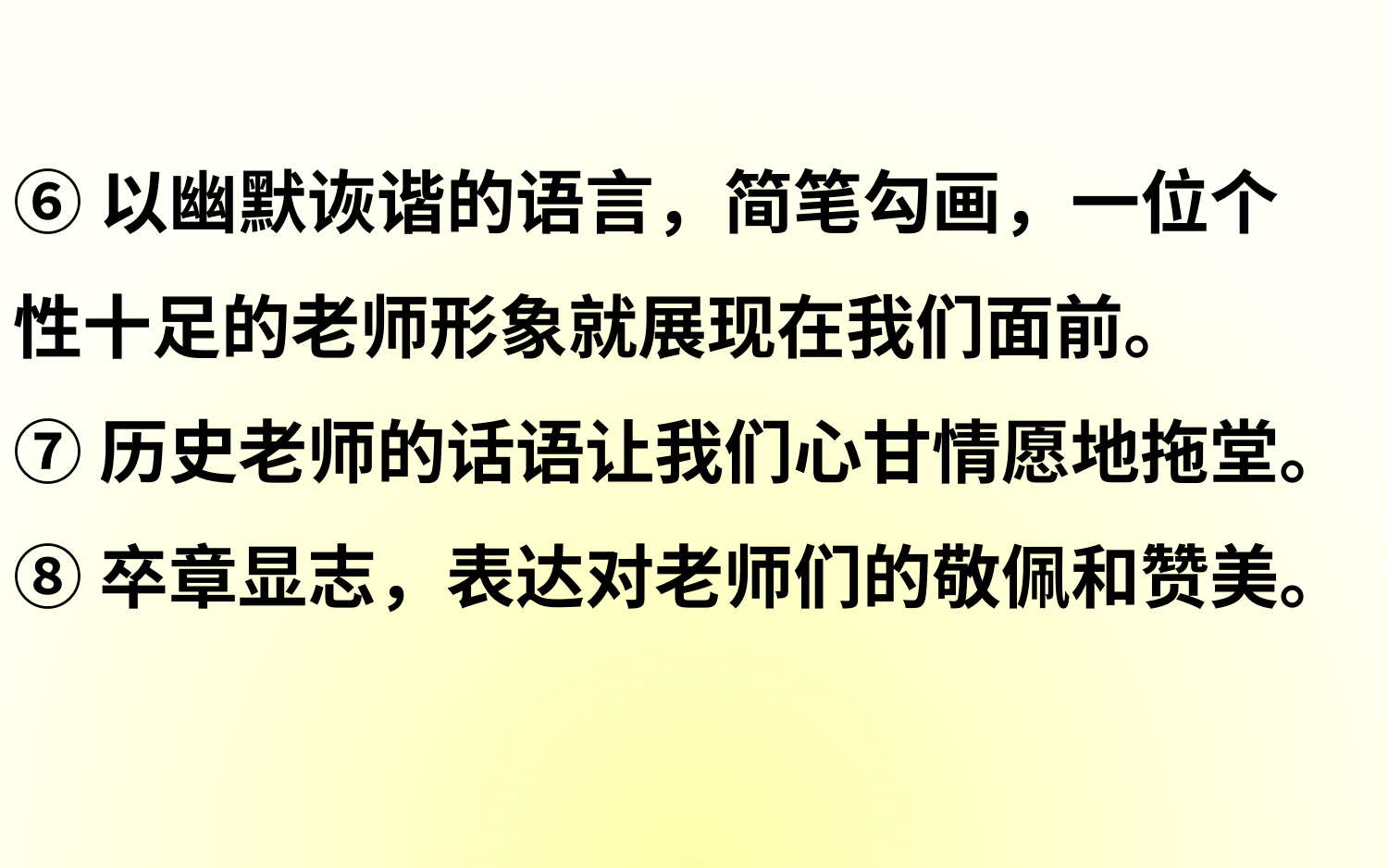

⑥以幽默诙谐的语言，简笔勾画，一位个性十足的老师形象就展现在我们面前。
⑦历史老师的话语让我们心甘情愿地拖堂。
⑧卒章显志，表达对老师们的敬佩和赞美。